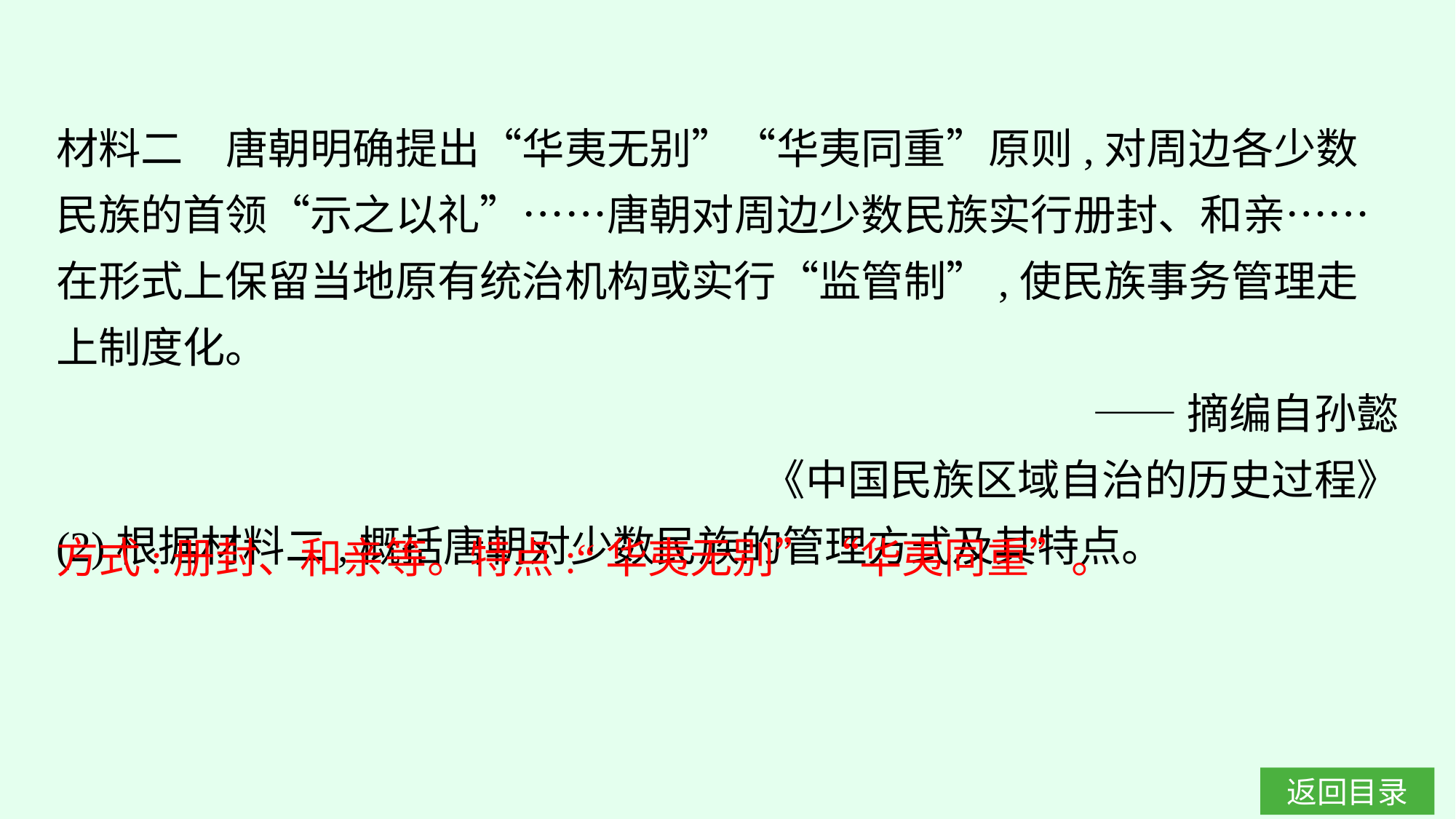

材料二　唐朝明确提出“华夷无别”“华夷同重”原则,对周边各少数民族的首领“示之以礼”……唐朝对周边少数民族实行册封、和亲……在形式上保留当地原有统治机构或实行“监管制”,使民族事务管理走上制度化。
——摘编自孙懿
《中国民族区域自治的历史过程》
(2)根据材料二,概括唐朝对少数民族的管理方式及其特点。
方式:册封、和亲等。特点:“华夷无别”“华夷同重”。